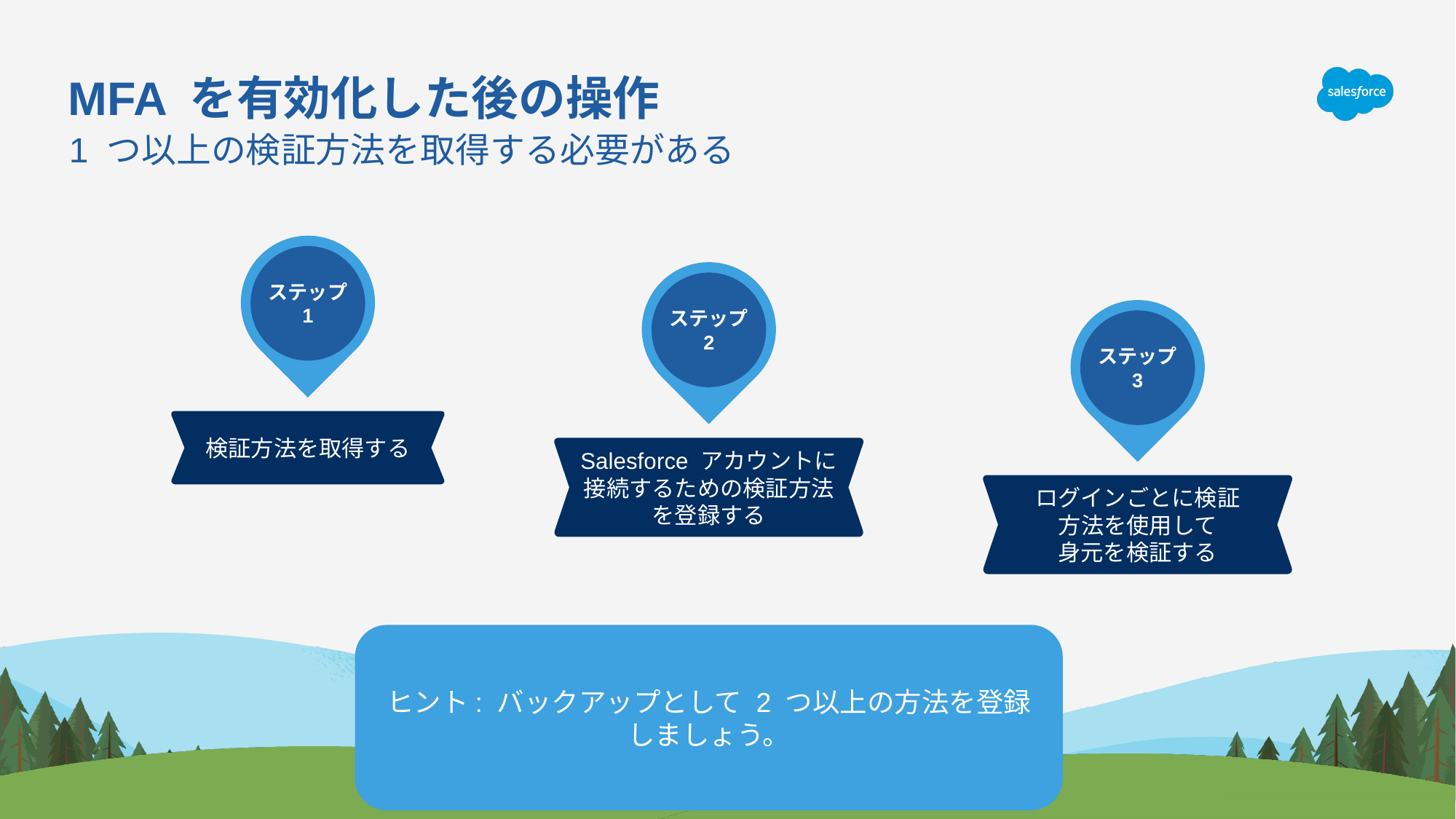

MFA を有効化した後の操作
1 つ以上の検証方法を取得する必要がある

ステップ 1

ステップ 2

ステップ 3
検証方法を取得する
Salesforce アカウントに
接続するための検証方法
を登録する
ログインごとに検証
方法を使用して
身元を検証する
ヒント: バックアップとして 2 つ以上の方法を登録しましょう。